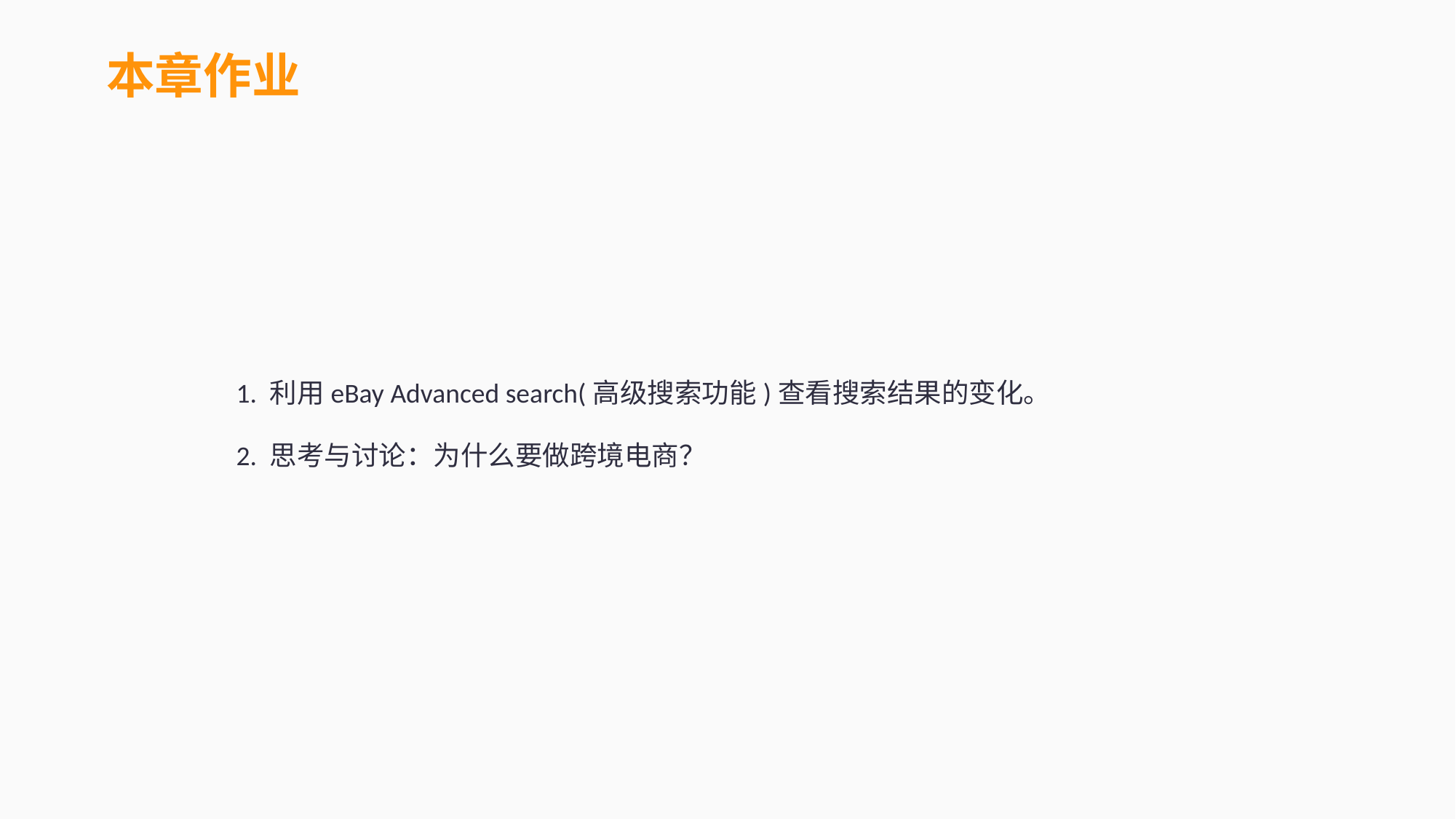

本章作业
1. 利用eBay Advanced search(高级搜索功能)查看搜索结果的变化。
2. 思考与讨论：为什么要做跨境电商？